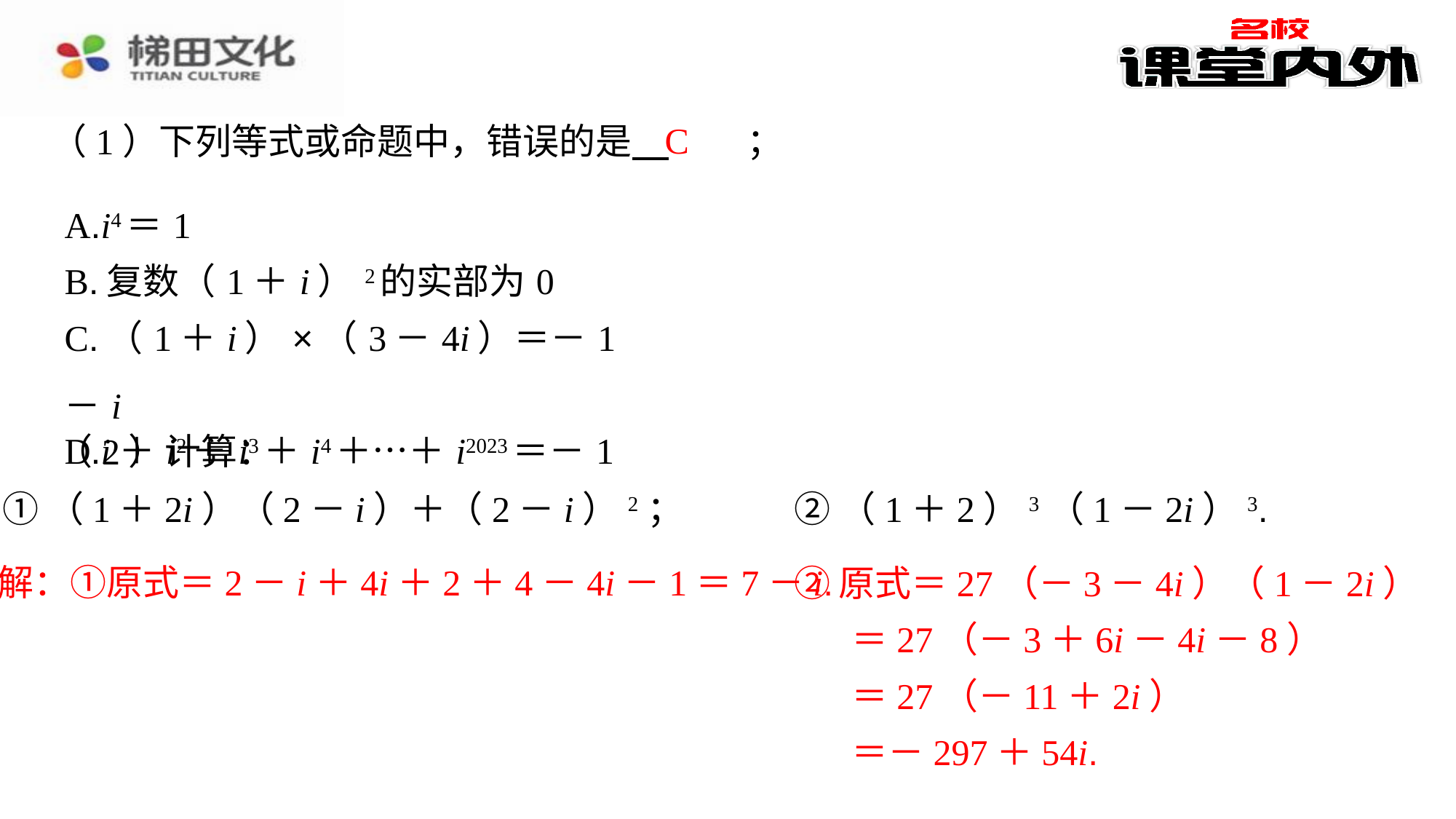

C
（1）下列等式或命题中，错误的是 　C　⁠；
| A.i4＝1 |
| --- |
| B.复数（1＋i）2的实部为0 |
| C.（1＋i）×（3－4i）＝－1－i |
| D.i＋i2＋i3＋i4＋…＋i2023＝－1 |
（2）计算：
①（1＋2i）（2－i）＋（2－i）2；
②（1＋2）3（1－2i）3.
解：①原式＝2－i＋4i＋2＋4－4i－1＝7－i.
②原式＝27（－3－4i）（1－2i）
      ＝27（－3＋6i－4i－8）
      ＝27（－11＋2i）
      ＝－297＋54i.